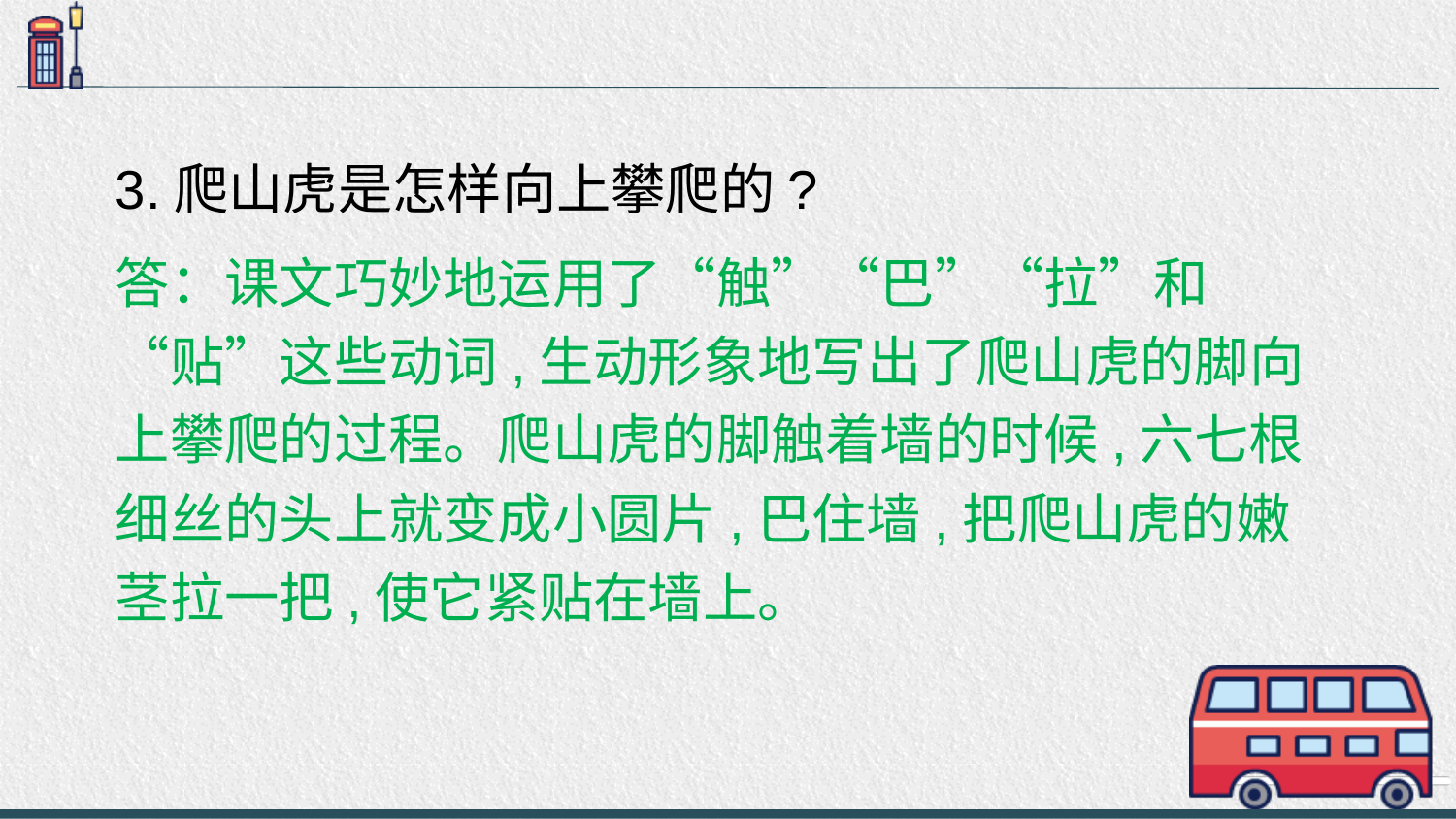

3.爬山虎是怎样向上攀爬的?
答：课文巧妙地运用了“触”“巴”“拉”和“贴”这些动词,生动形象地写出了爬山虎的脚向上攀爬的过程。爬山虎的脚触着墙的时候,六七根细丝的头上就变成小圆片,巴住墙,把爬山虎的嫩茎拉一把,使它紧贴在墙上。